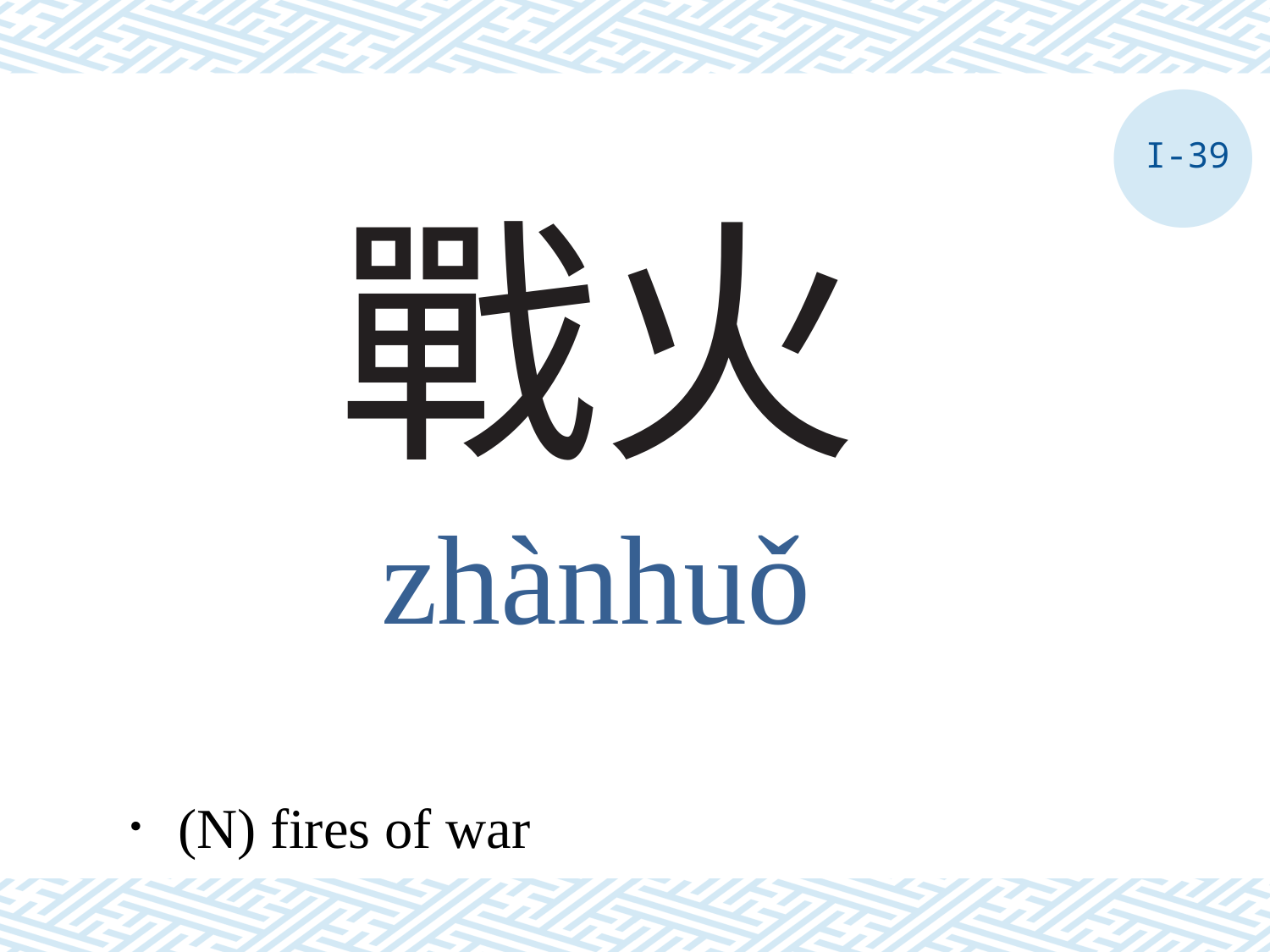

I-39

# 戰火
zhànhuǒ
．(N) fires of war